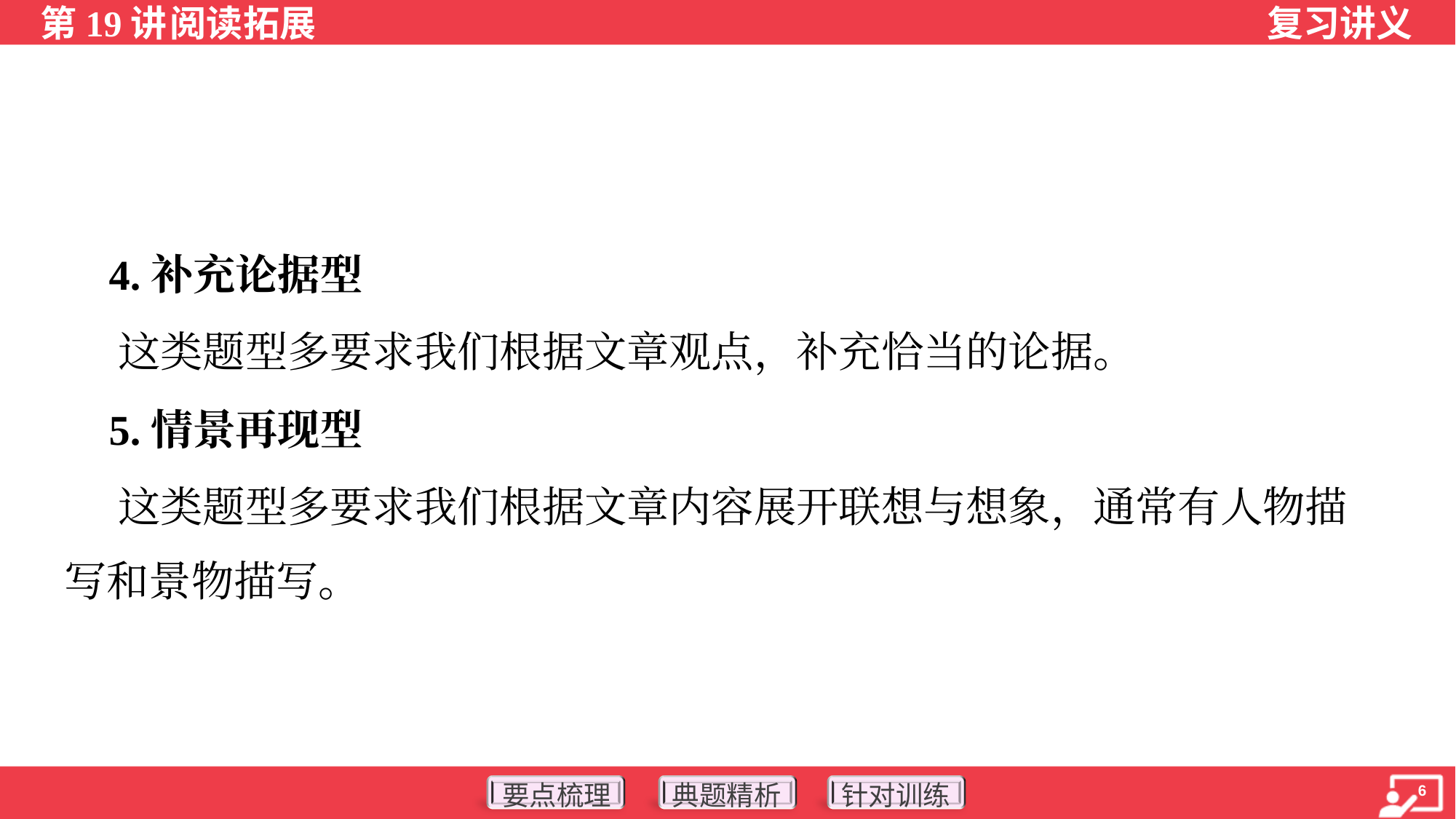

4.补充论据型
    这类题型多要求我们根据文章观点，补充恰当的论据。
    5.情景再现型
    这类题型多要求我们根据文章内容展开联想与想象，通常有人物描
写和景物描写。